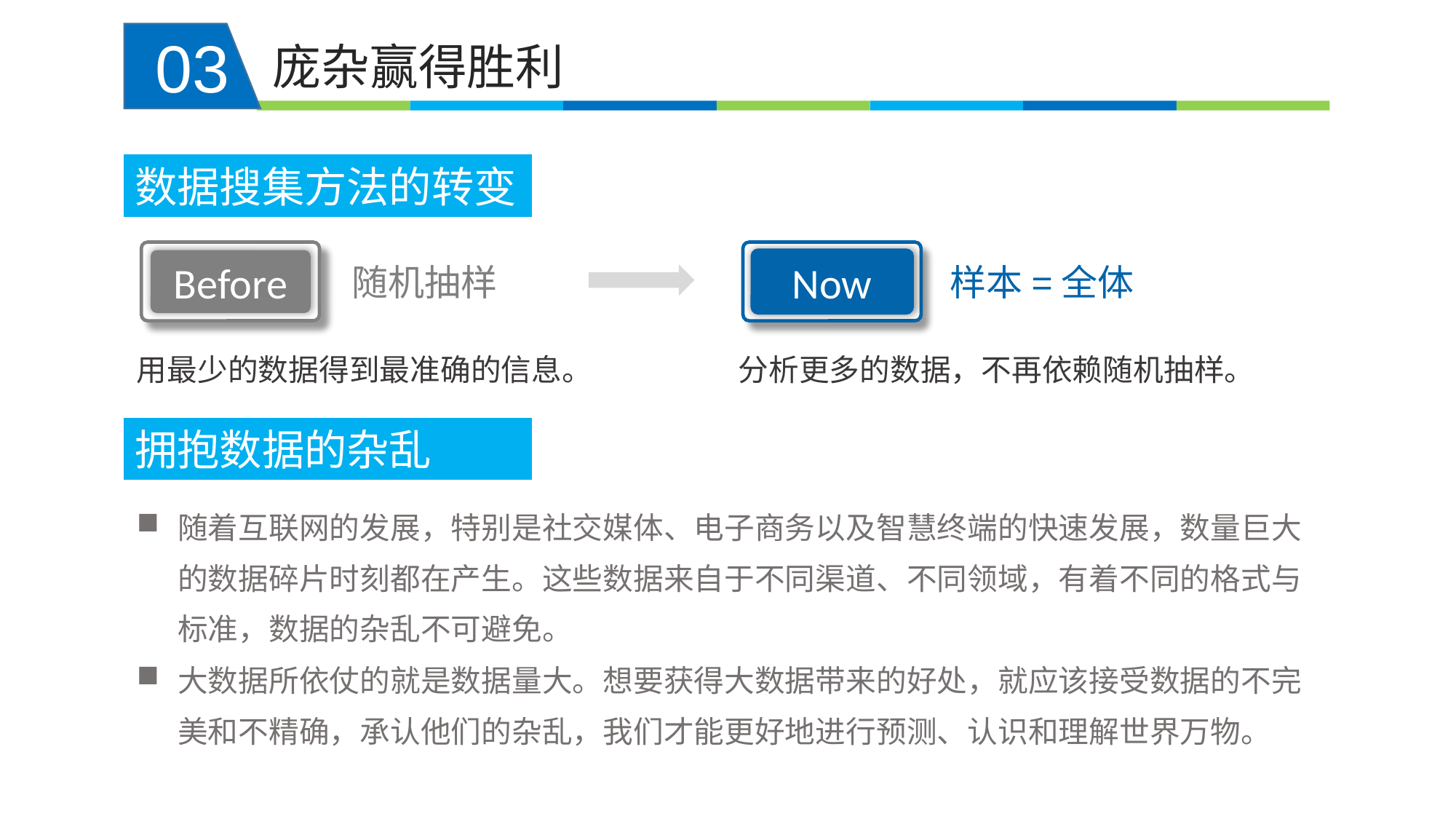

03
庞杂赢得胜利

数据搜集方法的转变

Before

Now
随机抽样
样本=全体

用最少的数据得到最准确的信息。
分析更多的数据，不再依赖随机抽样。
拥抱数据的杂乱
随着互联网的发展，特别是社交媒体、电子商务以及智慧终端的快速发展，数量巨大的数据碎片时刻都在产生。这些数据来自于不同渠道、不同领域，有着不同的格式与标准，数据的杂乱不可避免。
大数据所依仗的就是数据量大。想要获得大数据带来的好处，就应该接受数据的不完美和不精确，承认他们的杂乱，我们才能更好地进行预测、认识和理解世界万物。